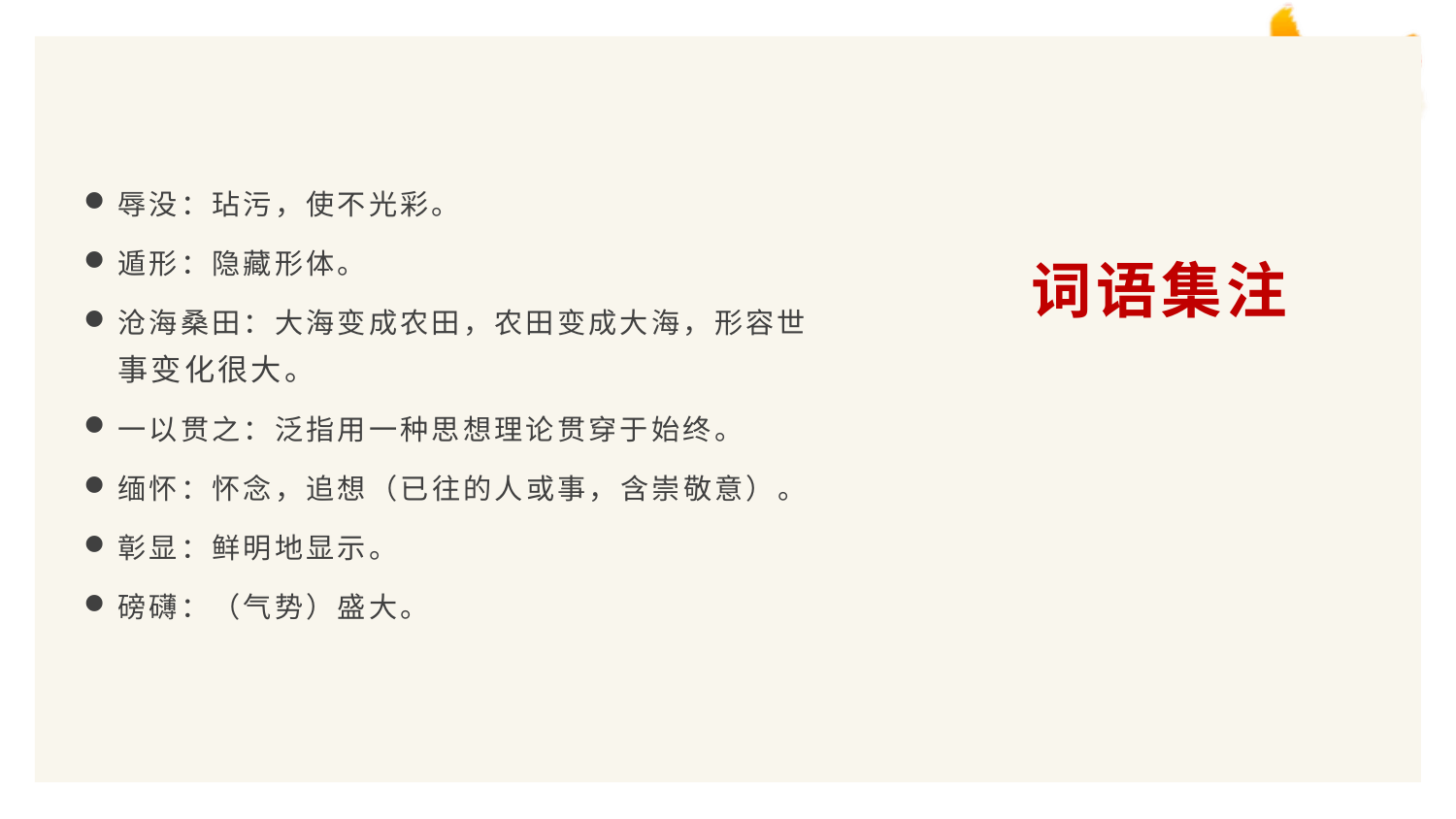

辱没：玷污，使不光彩。
遁形：隐藏形体。
沧海桑田：大海变成农田，农田变成大海，形容世事变化很大。
一以贯之：泛指用一种思想理论贯穿于始终。
缅怀：怀念，追想（已往的人或事，含崇敬意）。
彰显：鲜明地显示。
磅礴：（气势）盛大。
词语集注